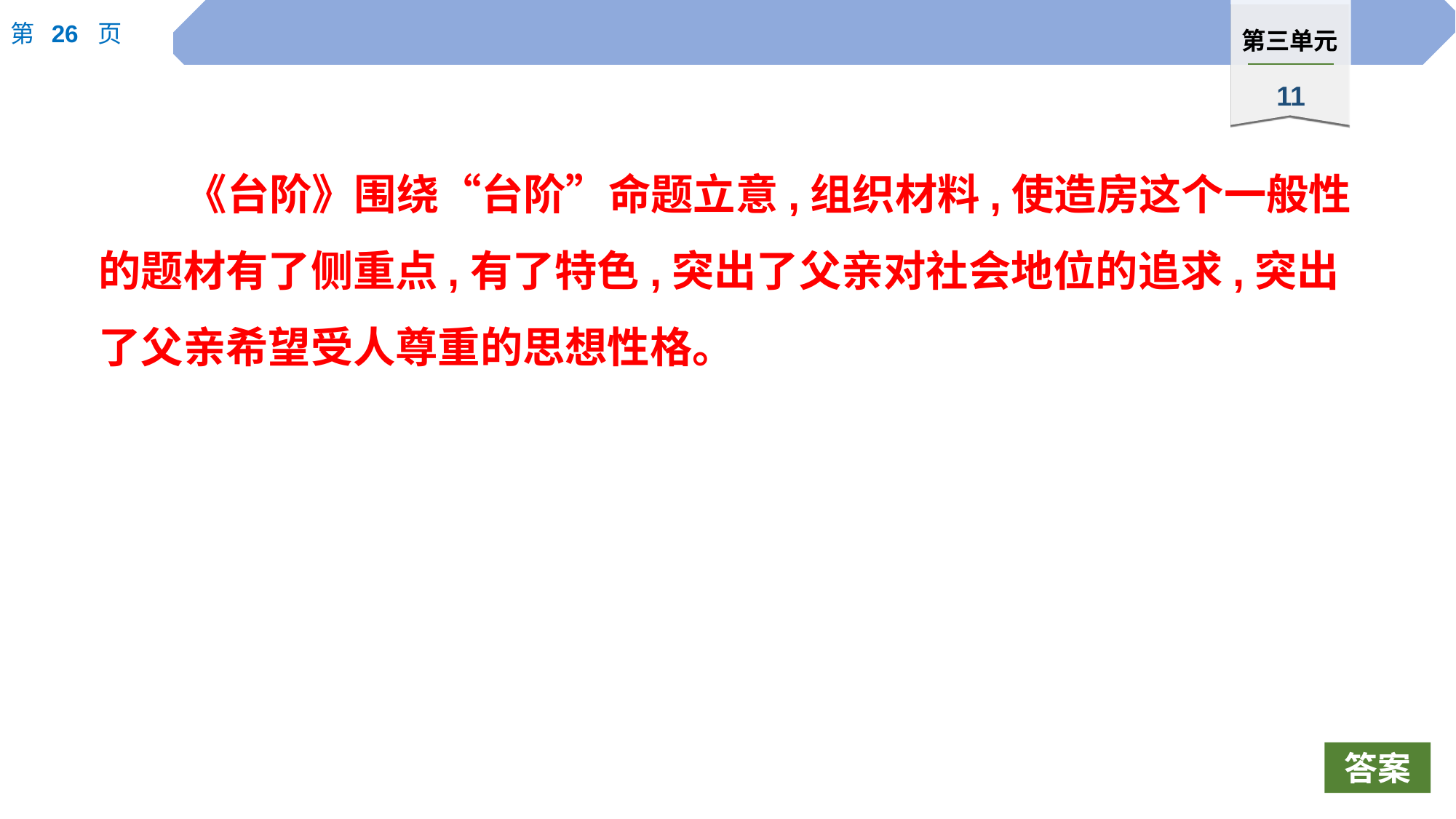

《台阶》围绕“台阶”命题立意,组织材料,使造房这个一般性的题材有了侧重点,有了特色,突出了父亲对社会地位的追求,突出了父亲希望受人尊重的思想性格。
答案